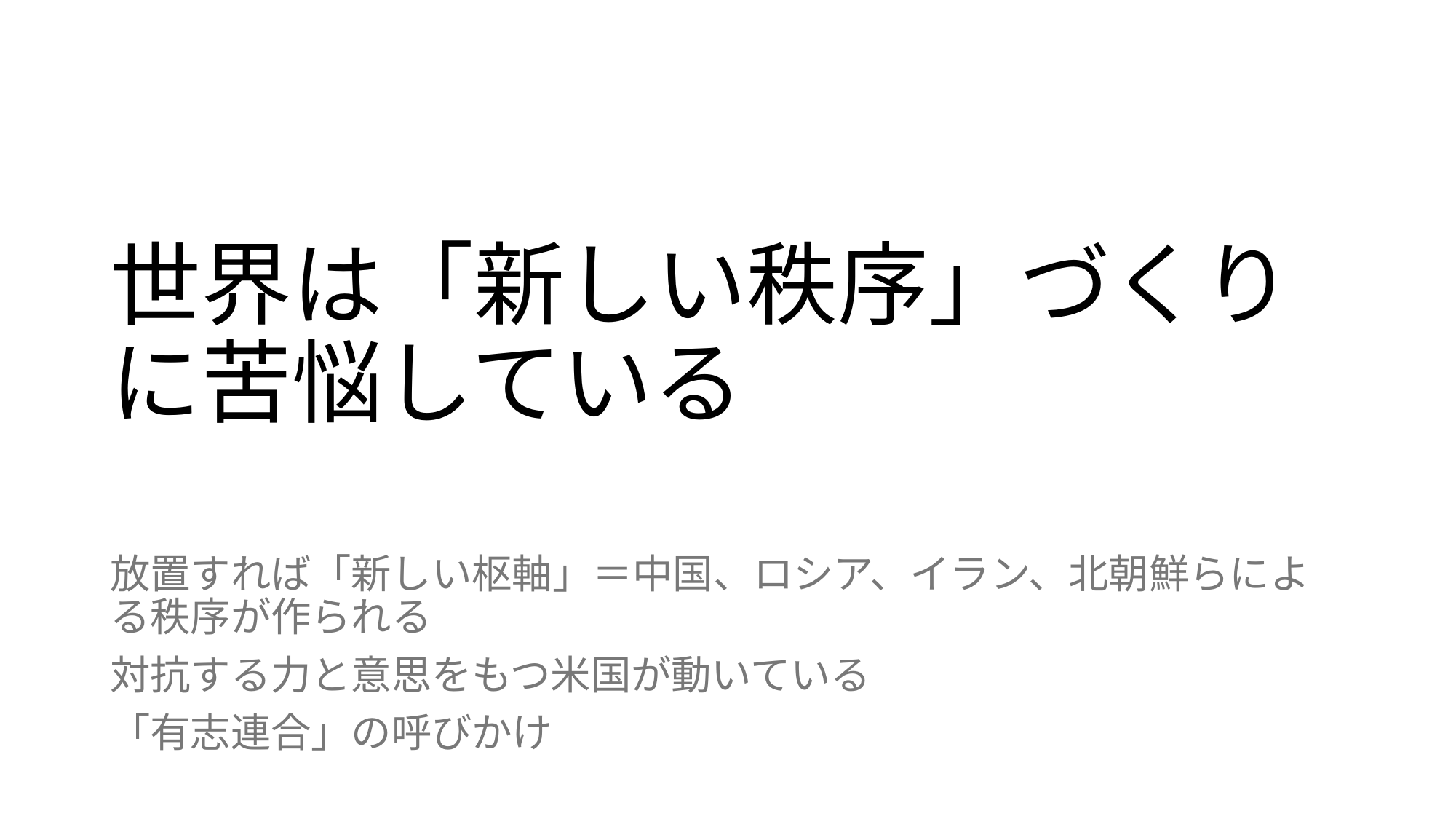

# 世界は「新しい秩序」づくりに苦悩している
放置すれば「新しい枢軸」＝中国、ロシア、イラン、北朝鮮らによる秩序が作られる
対抗する力と意思をもつ米国が動いている
「有志連合」の呼びかけ